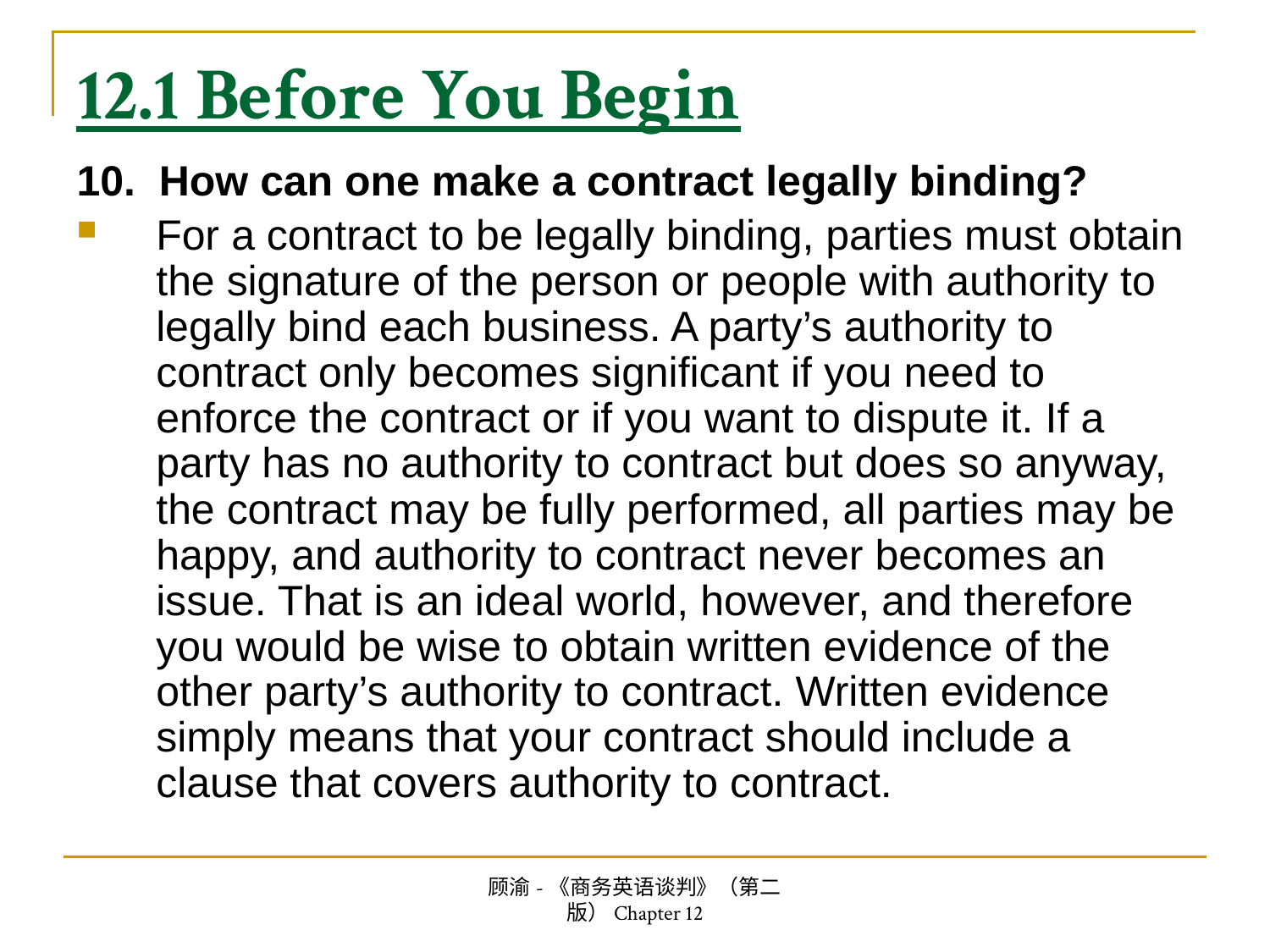

# 12.1 Before You Begin
10.  How can one make a contract legally binding?
For a contract to be legally binding, parties must obtain the signature of the person or people with authority to legally bind each business. A party’s authority to contract only becomes significant if you need to enforce the contract or if you want to dispute it. If a party has no authority to contract but does so anyway, the contract may be fully performed, all parties may be happy, and authority to contract never becomes an issue. That is an ideal world, however, and therefore you would be wise to obtain written evidence of the other party’s authority to contract. Written evidence simply means that your contract should include a clause that covers authority to contract.

14
顾渝-《商务英语谈判》（第二版）Chapter 12